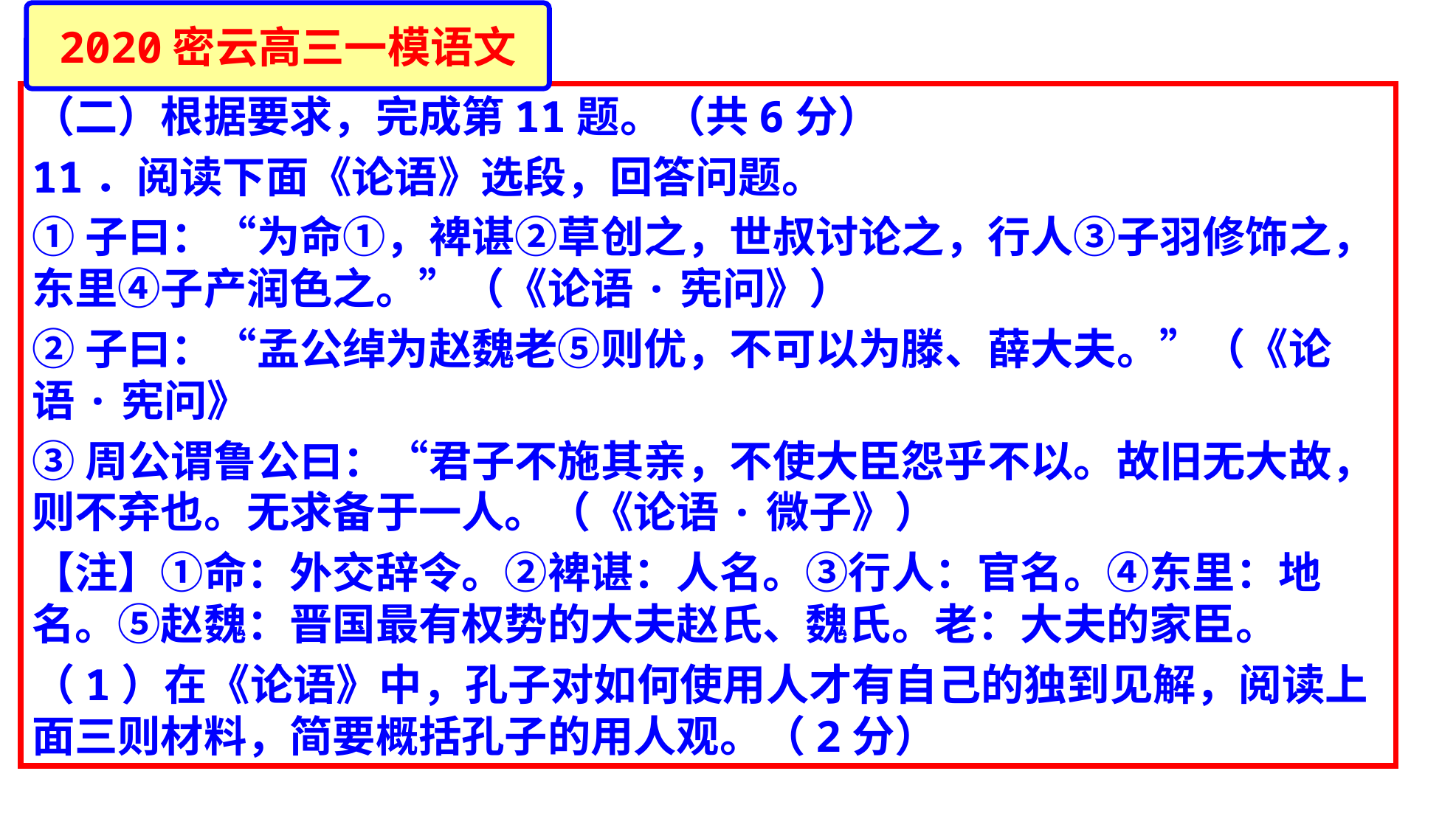

2020密云高三一模语文
（二）根据要求，完成第11题。（共6分）
11．阅读下面《论语》选段，回答问题。
①子曰：“为命①，裨谌②草创之，世叔讨论之，行人③子羽修饰之，东里④子产润色之。”（《论语·宪问》）
②子曰：“孟公绰为赵魏老⑤则优，不可以为滕、薛大夫。”（《论语·宪问》
③周公谓鲁公曰：“君子不施其亲，不使大臣怨乎不以。故旧无大故，则不弃也。无求备于一人。（《论语·微子》）
【注】①命：外交辞令。②裨谌：人名。③行人：官名。④东里：地名。⑤赵魏：晋国最有权势的大夫赵氏、魏氏。老：大夫的家臣。
（1）在《论语》中，孔子对如何使用人才有自己的独到见解，阅读上面三则材料，简要概括孔子的用人观。（2分）